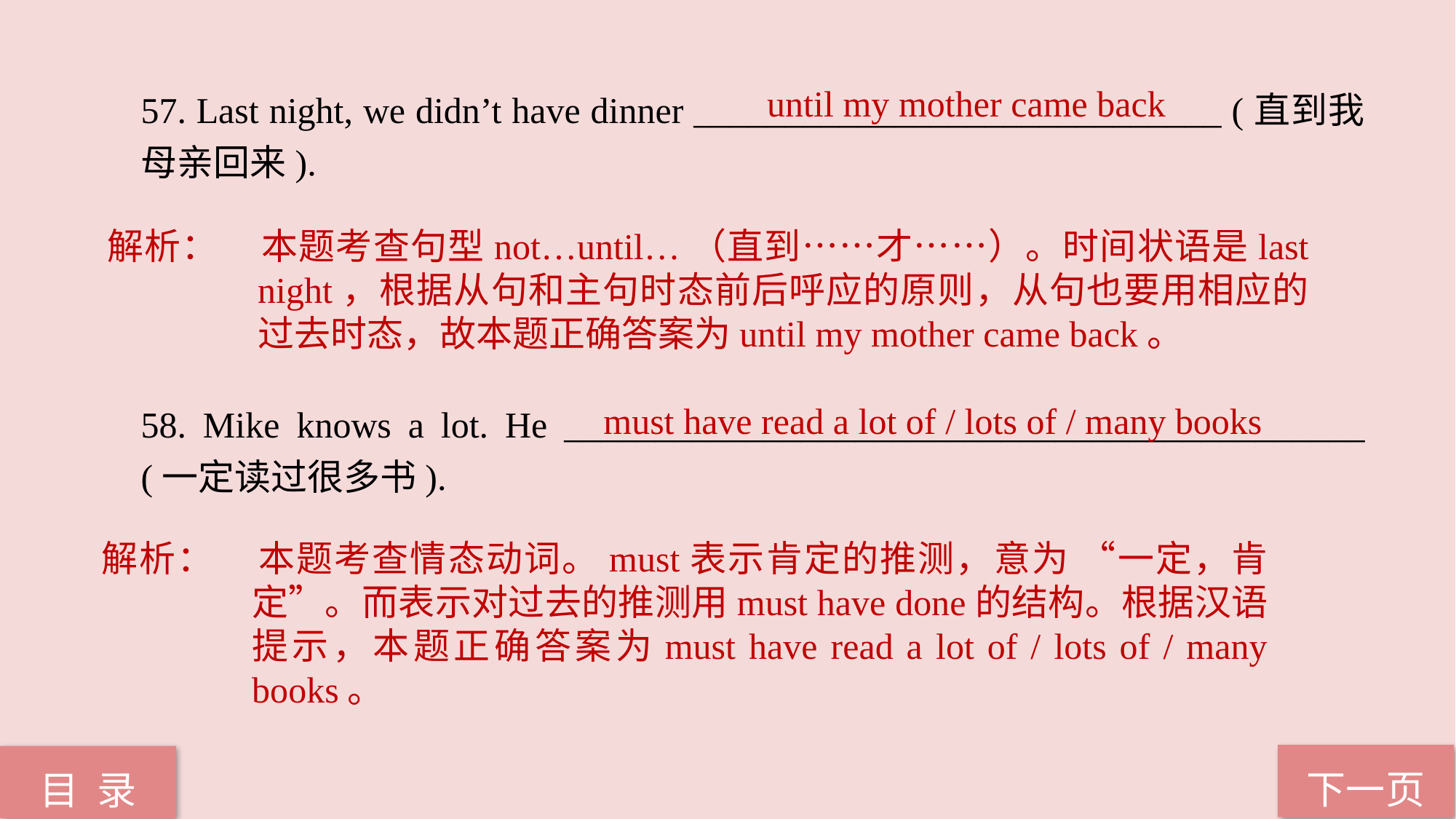

57. Last night, we didn’t have dinner _____________________________ (直到我母亲回来).

58. Mike knows a lot. He ____________________________________________ (一定读过很多书).
until my mother came back
解析：	本题考查句型not…until…（直到……才……）。时间状语是last night，根据从句和主句时态前后呼应的原则，从句也要用相应的过去时态，故本题正确答案为until my mother came back。
 must have read a lot of / lots of / many books
解析：	本题考查情态动词。must表示肯定的推测，意为 “一定，肯定”。而表示对过去的推测用must have done的结构。根据汉语提示，本题正确答案为must have read a lot of / lots of / many books。